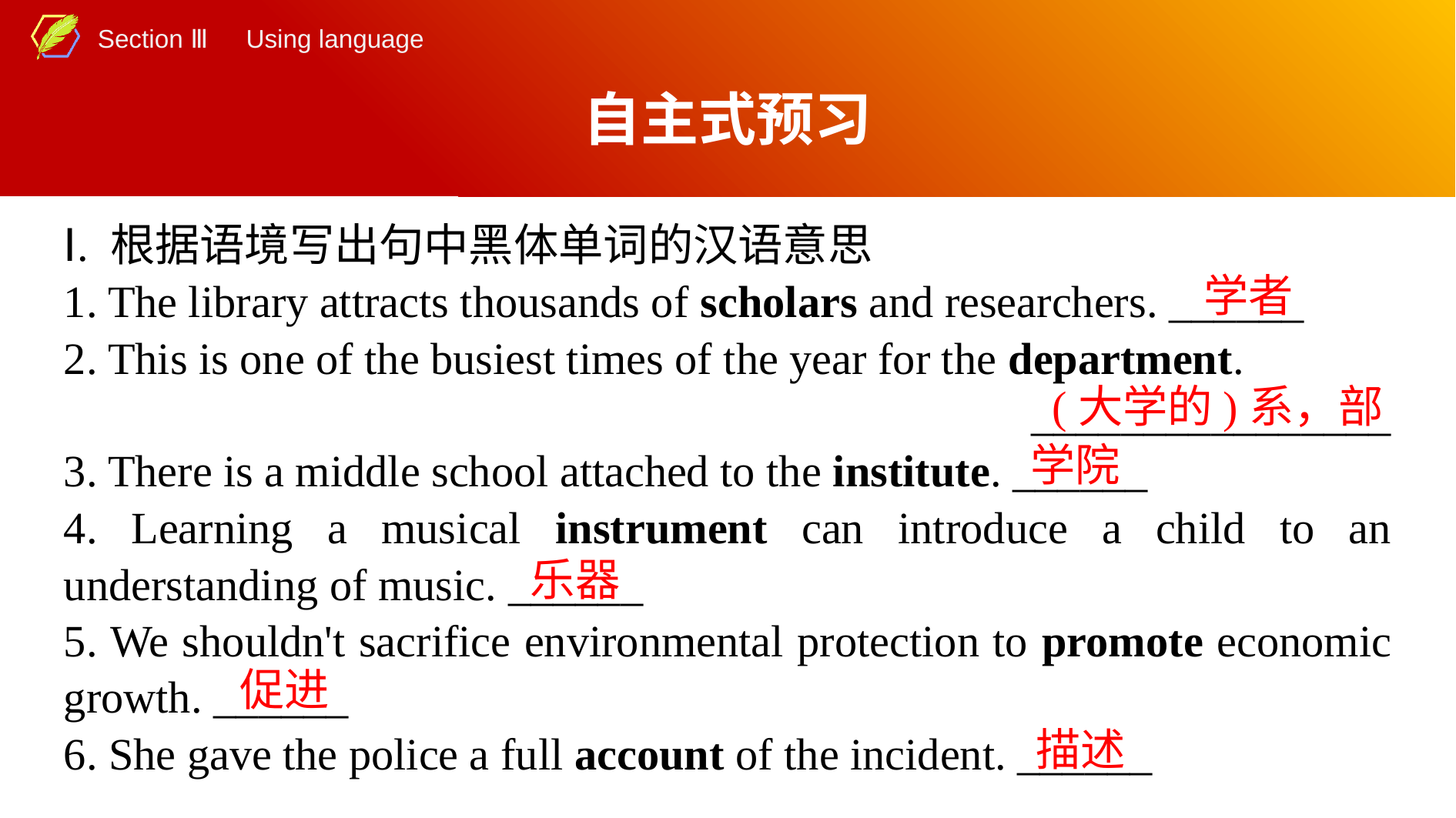

自主式预习
Ⅰ. 根据语境写出句中黑体单词的汉语意思
1. The library attracts thousands of scholars and researchers. ______
2. This is one of the busiest times of the year for the department.
________________
3. There is a middle school attached to the institute. ______
4. Learning a musical instrument can introduce a child to an understanding of music. ______
5. We shouldn't sacrifice environmental protection to promote economic growth. ______
6. She gave the police a full account of the incident. ______
学者
(大学的)系，部
学院
乐器
促进
描述